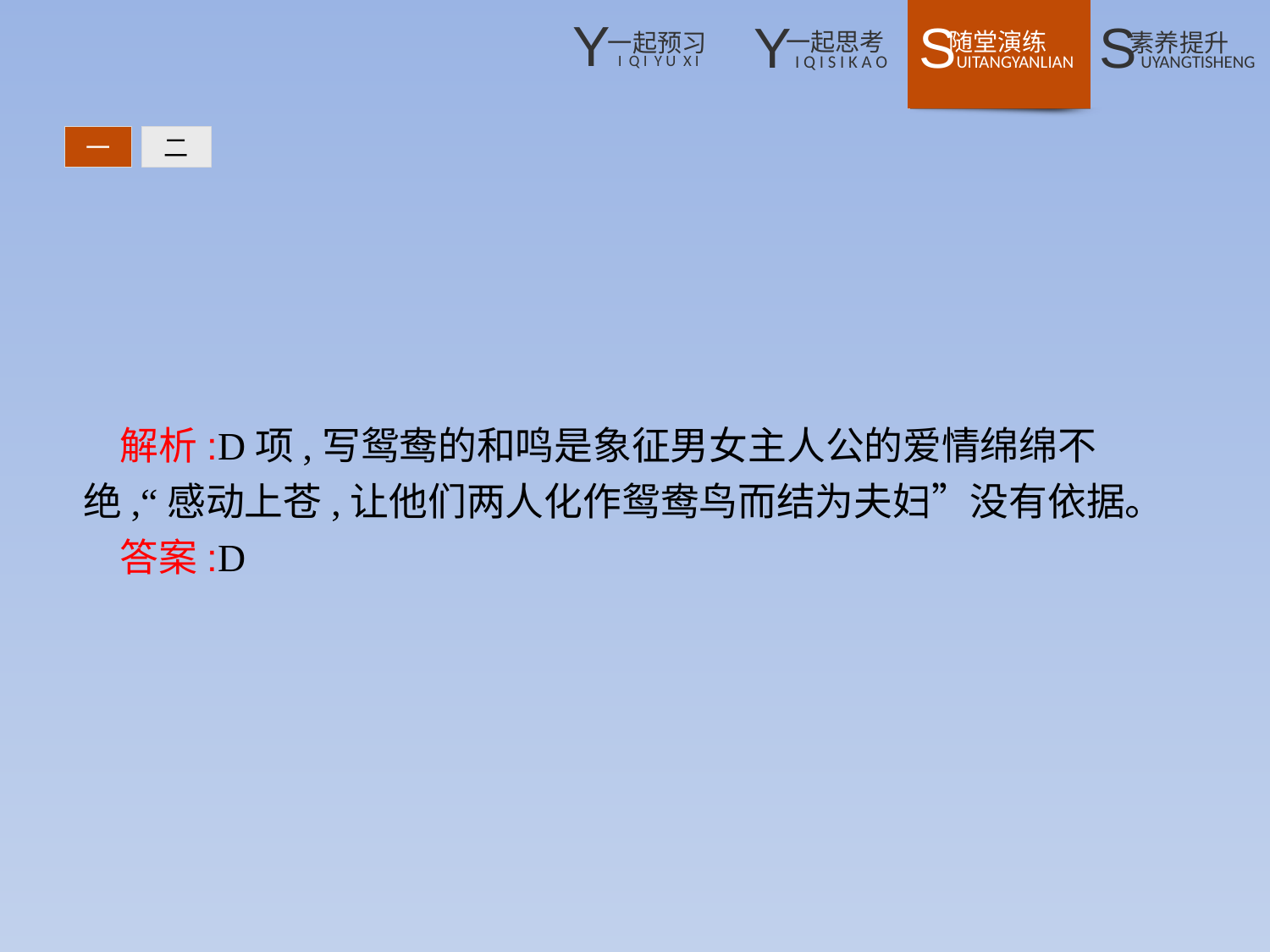

一
二
解析:D项,写鸳鸯的和鸣是象征男女主人公的爱情绵绵不绝,“感动上苍,让他们两人化作鸳鸯鸟而结为夫妇”没有依据。
答案:D